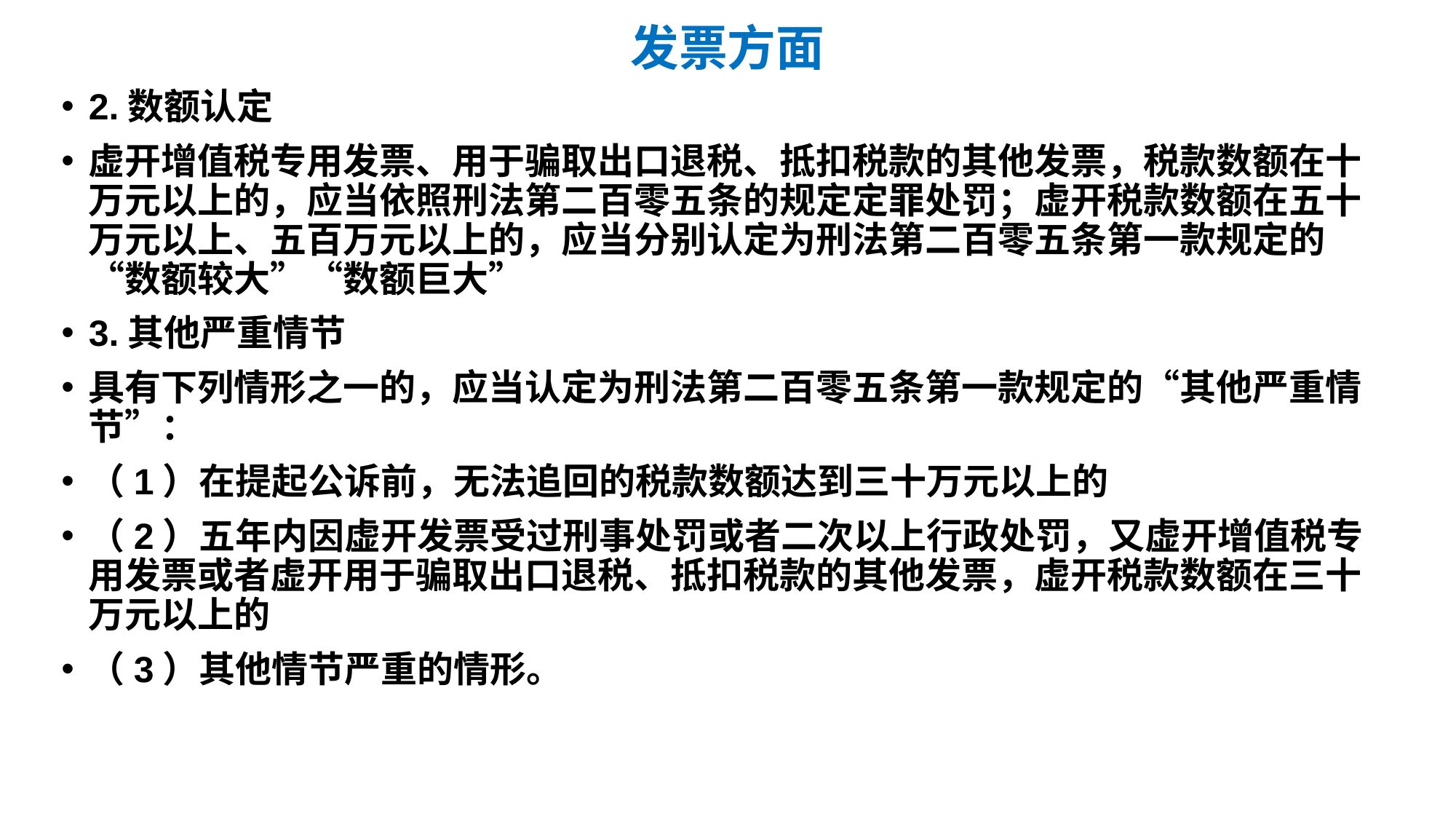

# 发票方面
2.数额认定
虚开增值税专用发票、用于骗取出口退税、抵扣税款的其他发票，税款数额在十万元以上的，应当依照刑法第二百零五条的规定定罪处罚；虚开税款数额在五十万元以上、五百万元以上的，应当分别认定为刑法第二百零五条第一款规定的“数额较大”“数额巨大”
3.其他严重情节
具有下列情形之一的，应当认定为刑法第二百零五条第一款规定的“其他严重情节”：
（1）在提起公诉前，无法追回的税款数额达到三十万元以上的
（2）五年内因虚开发票受过刑事处罚或者二次以上行政处罚，又虚开增值税专用发票或者虚开用于骗取出口退税、抵扣税款的其他发票，虚开税款数额在三十万元以上的
（3）其他情节严重的情形。